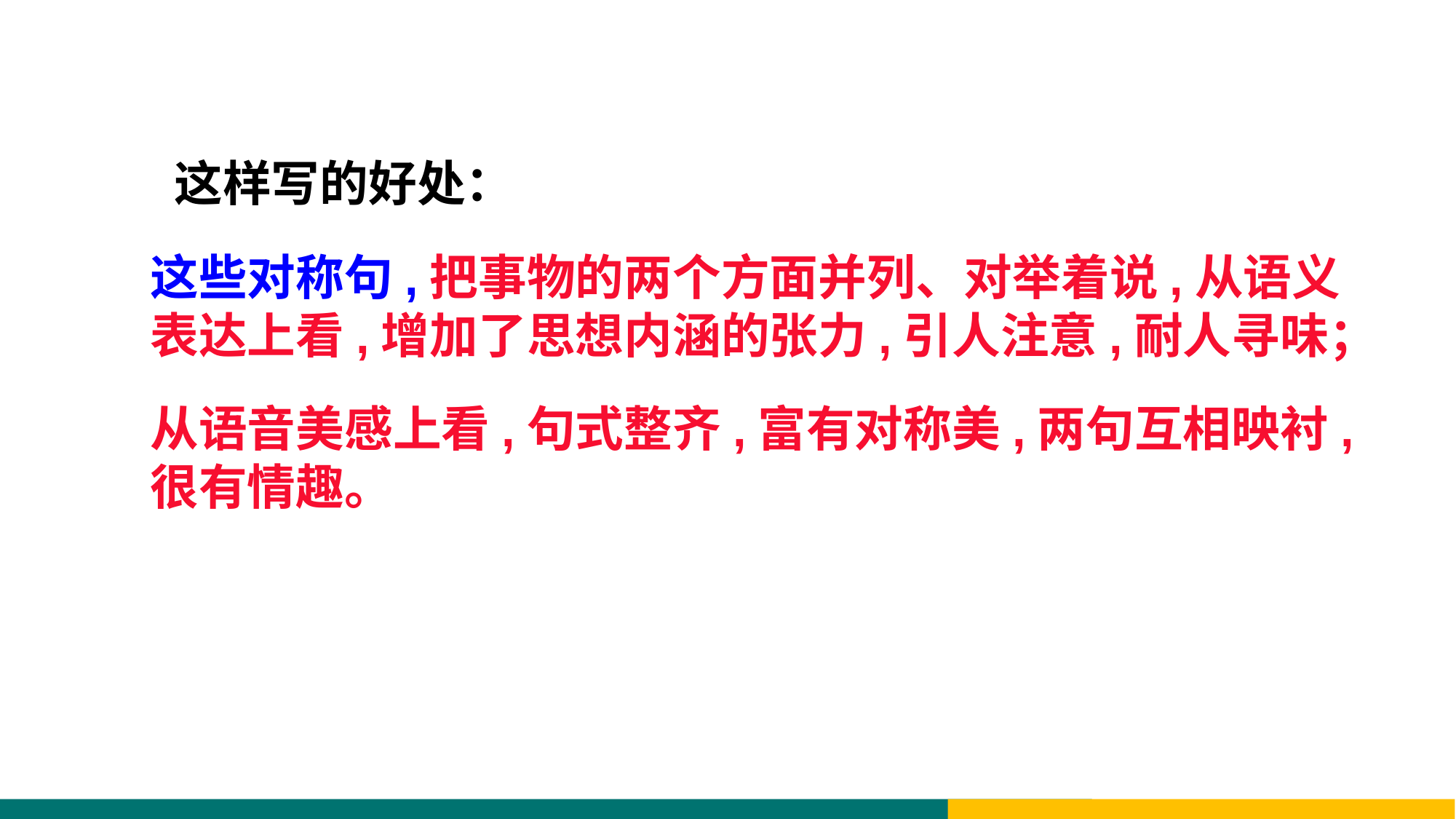

这样写的好处：
这些对称句,把事物的两个方面并列、对举着说,从语义表达上看,增加了思想内涵的张力,引人注意,耐人寻味；
从语音美感上看,句式整齐,富有对称美,两句互相映衬,很有情趣。